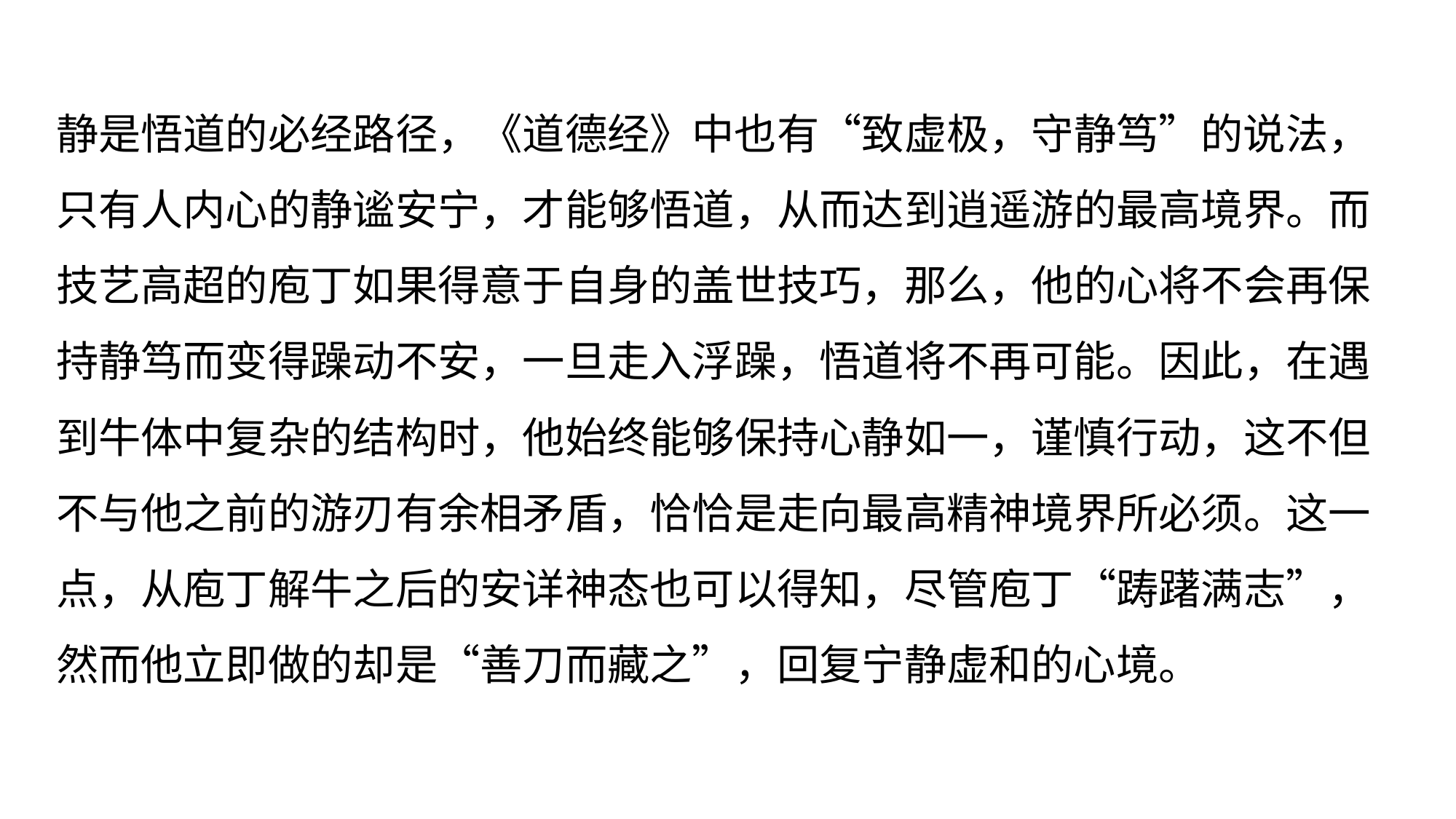

静是悟道的必经路径，《道德经》中也有“致虚极，守静笃”的说法，只有人内心的静谧安宁，才能够悟道，从而达到逍遥游的最高境界。而技艺高超的庖丁如果得意于自身的盖世技巧，那么，他的心将不会再保持静笃而变得躁动不安，一旦走入浮躁，悟道将不再可能。因此，在遇到牛体中复杂的结构时，他始终能够保持心静如一，谨慎行动，这不但不与他之前的游刃有余相矛盾，恰恰是走向最高精神境界所必须。这一点，从庖丁解牛之后的安详神态也可以得知，尽管庖丁“踌躇满志”，然而他立即做的却是“善刀而藏之”，回复宁静虚和的心境。